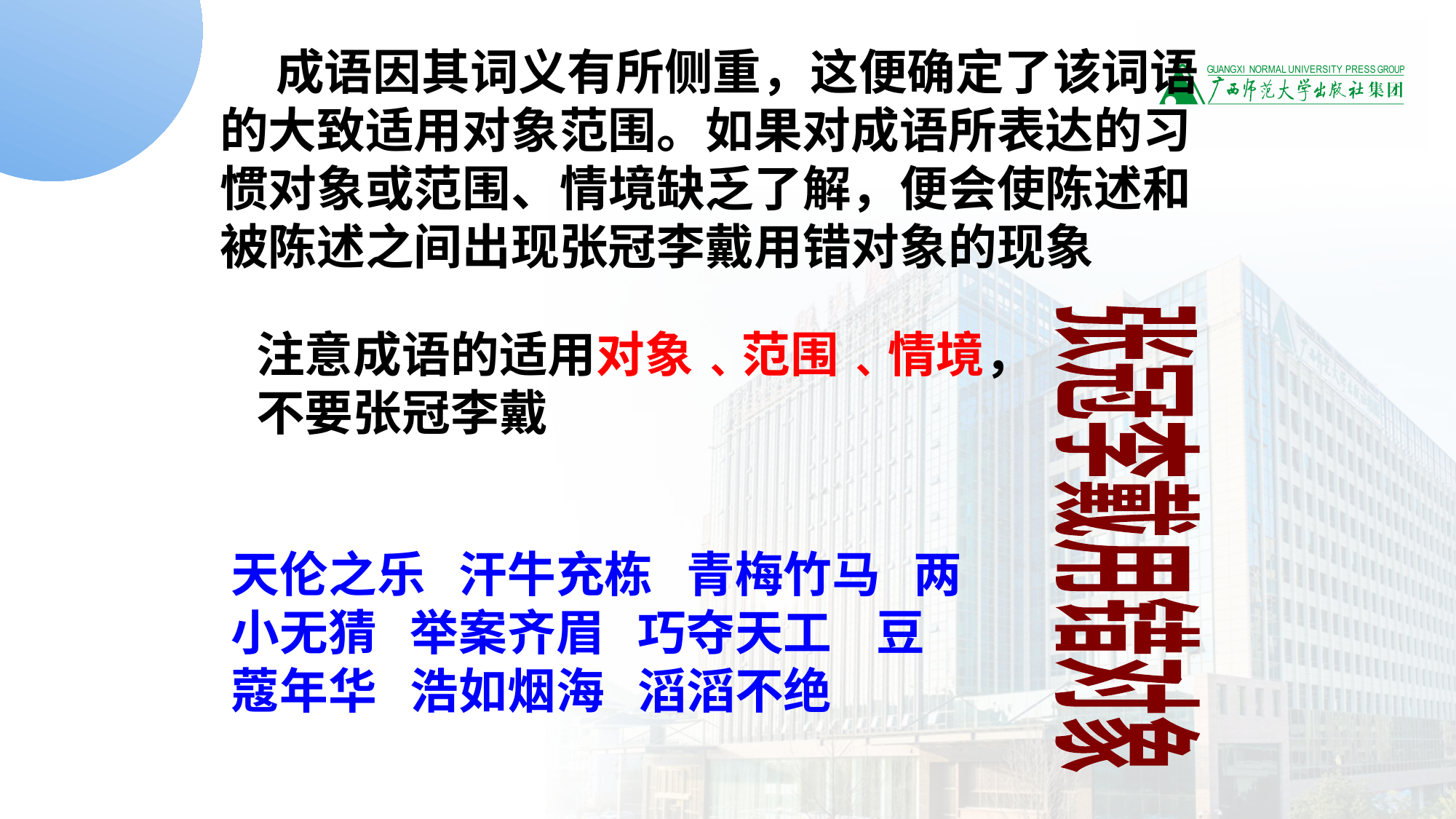

成语因其词义有所侧重，这便确定了该词语的大致适用对象范围。如果对成语所表达的习惯对象或范围、情境缺乏了解，便会使陈述和被陈述之间出现张冠李戴用错对象的现象
注意成语的适用对象﹑范围﹑情境，不要张冠李戴
张冠李戴用错对象
天伦之乐   汗牛充栋   青梅竹马   两小无猜   举案齐眉   巧夺天工    豆蔻年华   浩如烟海   滔滔不绝